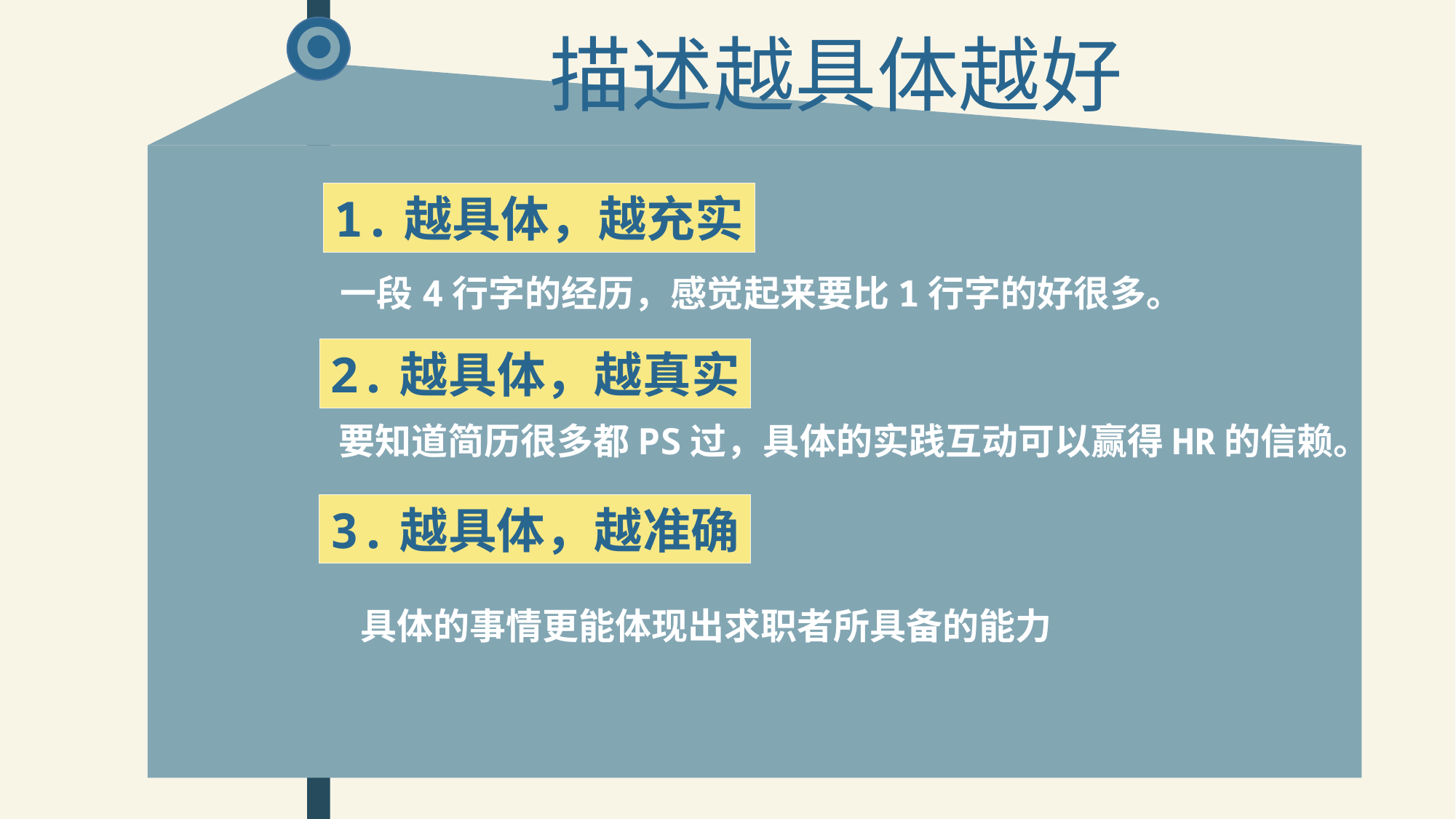

描述越具体越好

1.越具体，越充实
一段4行字的经历，感觉起来要比1行字的好很多。
2.越具体，越真实
要知道简历很多都PS过，具体的实践互动可以赢得HR的信赖。
3.越具体，越准确
具体的事情更能体现出求职者所具备的能力